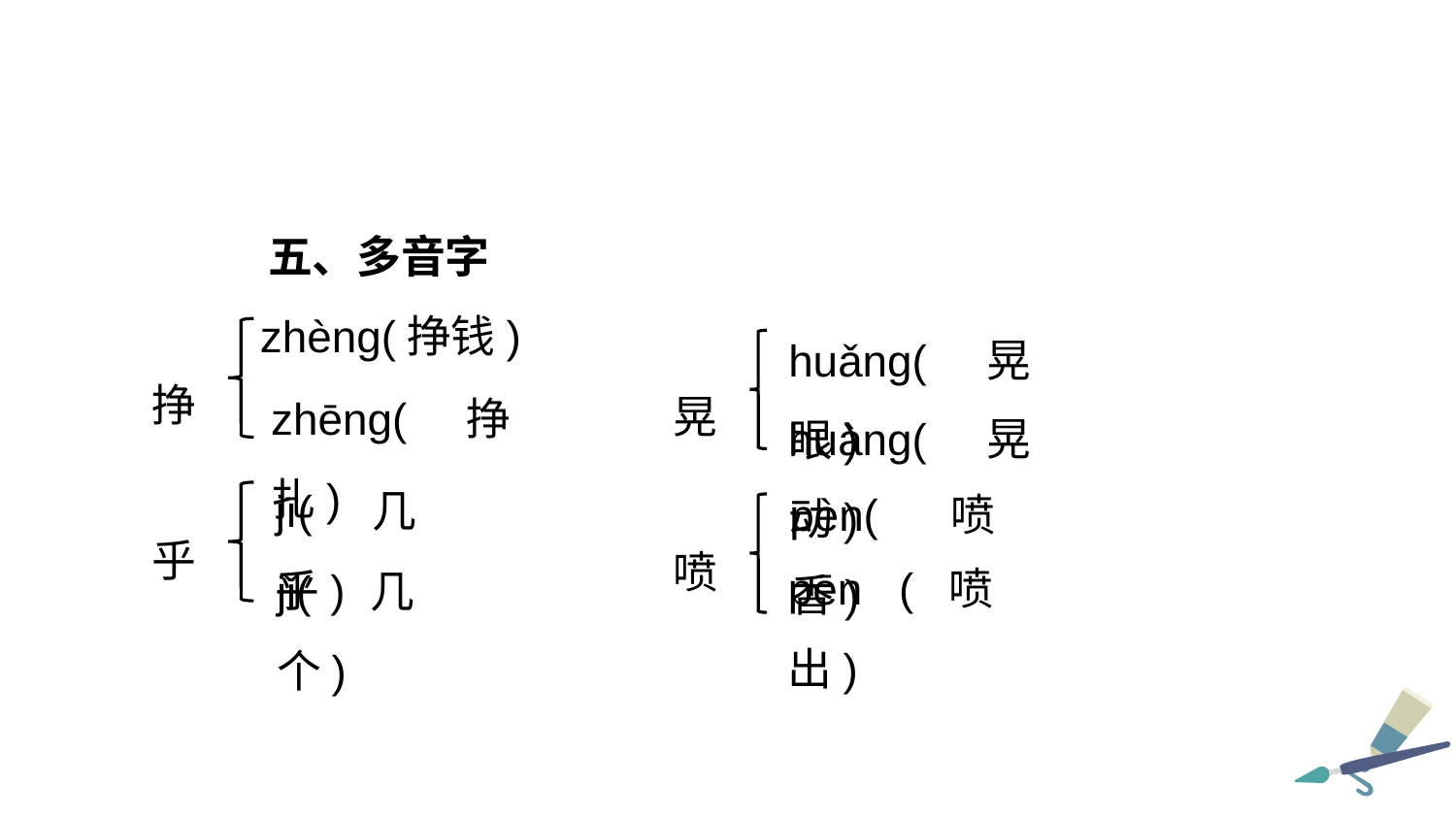

五、多音字

huǎng(晃眼)
zhèng(挣钱)

挣
晃
zhēng(挣扎)
huàng(晃动)
jī(几乎)
pèn(喷香)

乎
喷
pēn (喷出)
jǐ(几个)